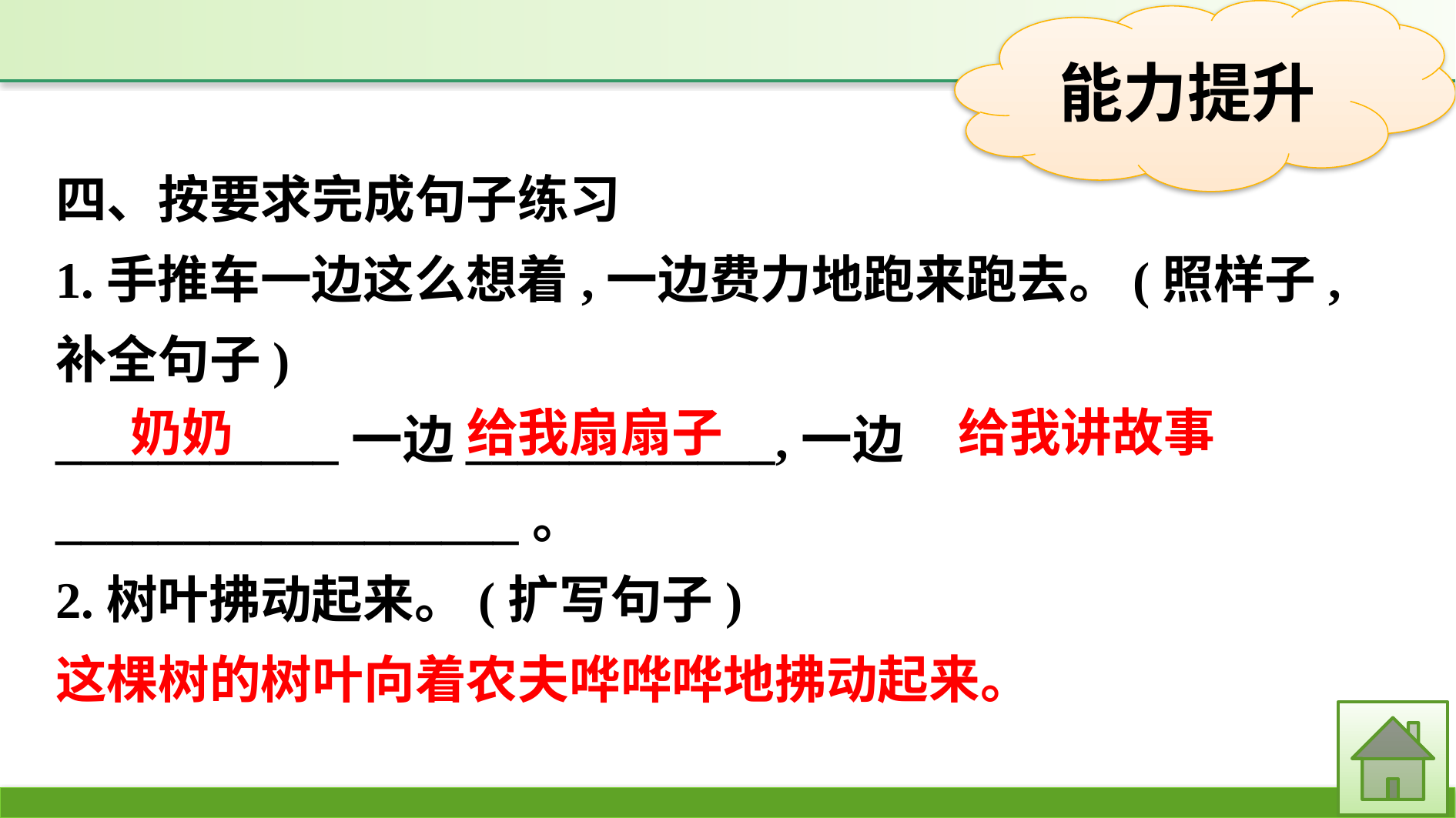

四、按要求完成句子练习
1.手推车一边这么想着,一边费力地跑来跑去。(照样子,补全句子)
___________一边____________,一边__________________。
2.树叶拂动起来。(扩写句子)
这棵树的树叶向着农夫哗哗哗地拂动起来。
给我扇扇子
给我讲故事
奶奶